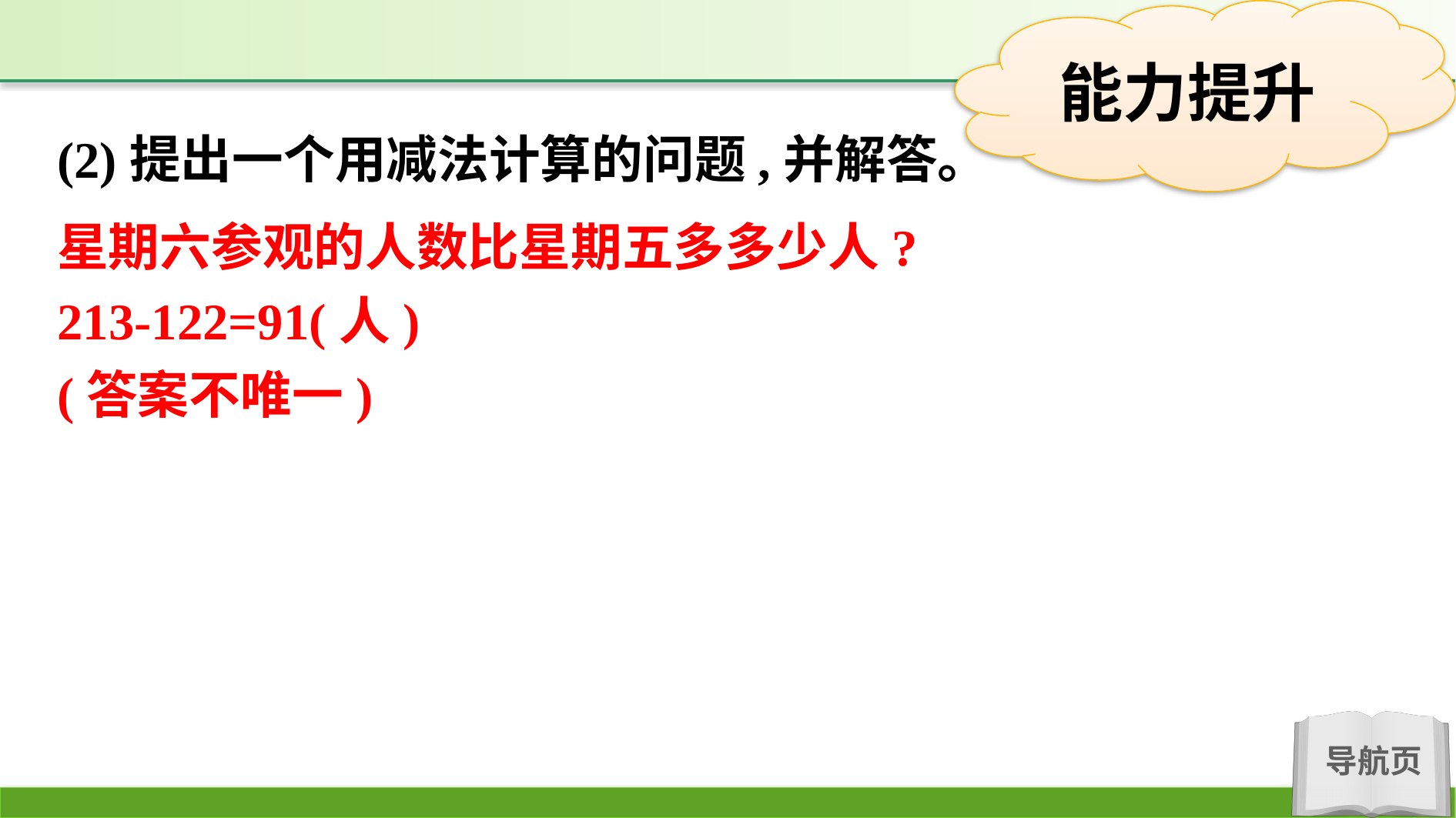

(2)提出一个用减法计算的问题,并解答。
星期六参观的人数比星期五多多少人?
213-122=91(人)
(答案不唯一)